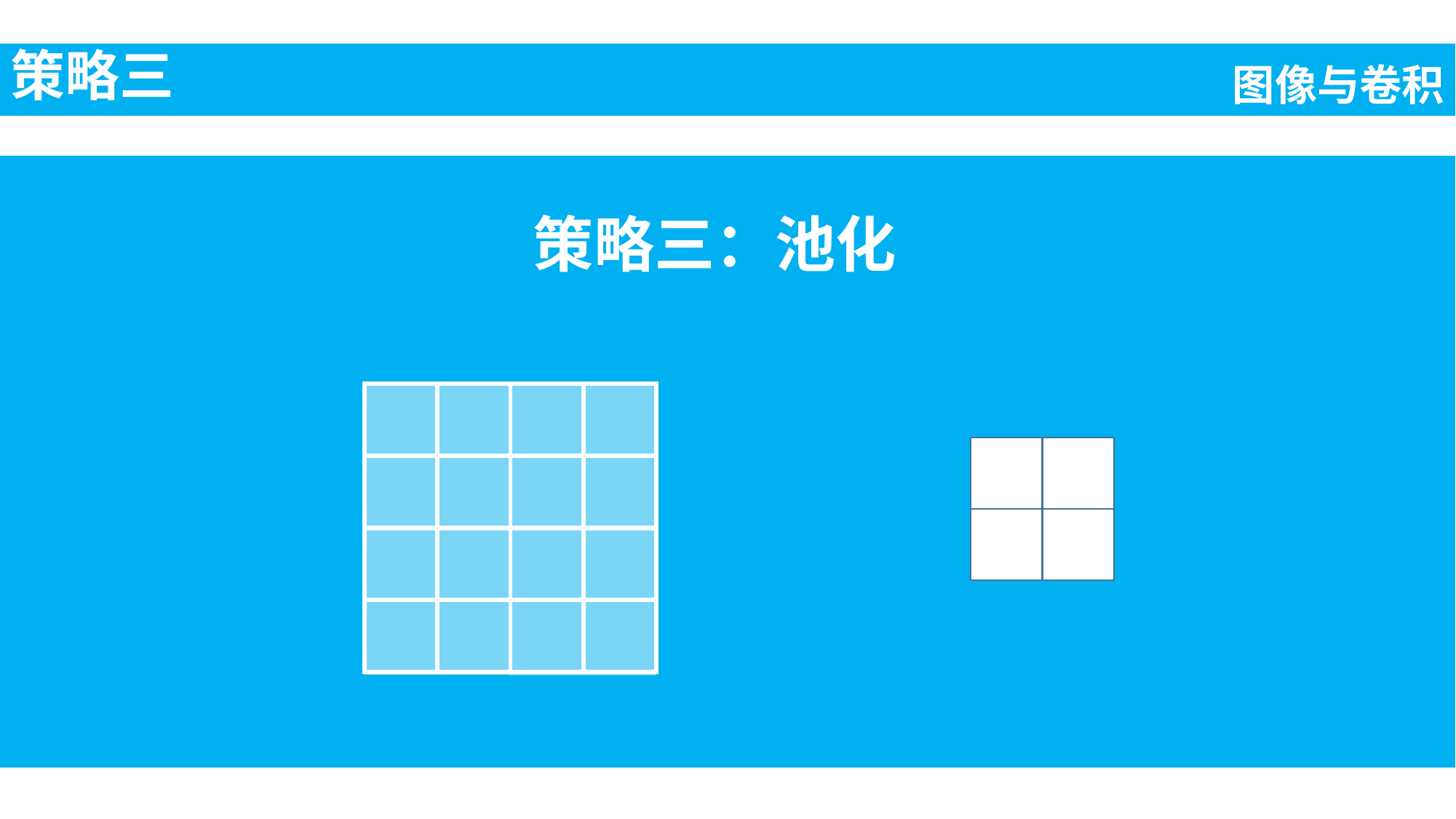

策略三
图像与卷积
策略三：池化
|  |  |  |  |
| --- | --- | --- | --- |
|  |  |  |  |
|  |  |  |  |
|  |  |  |  |